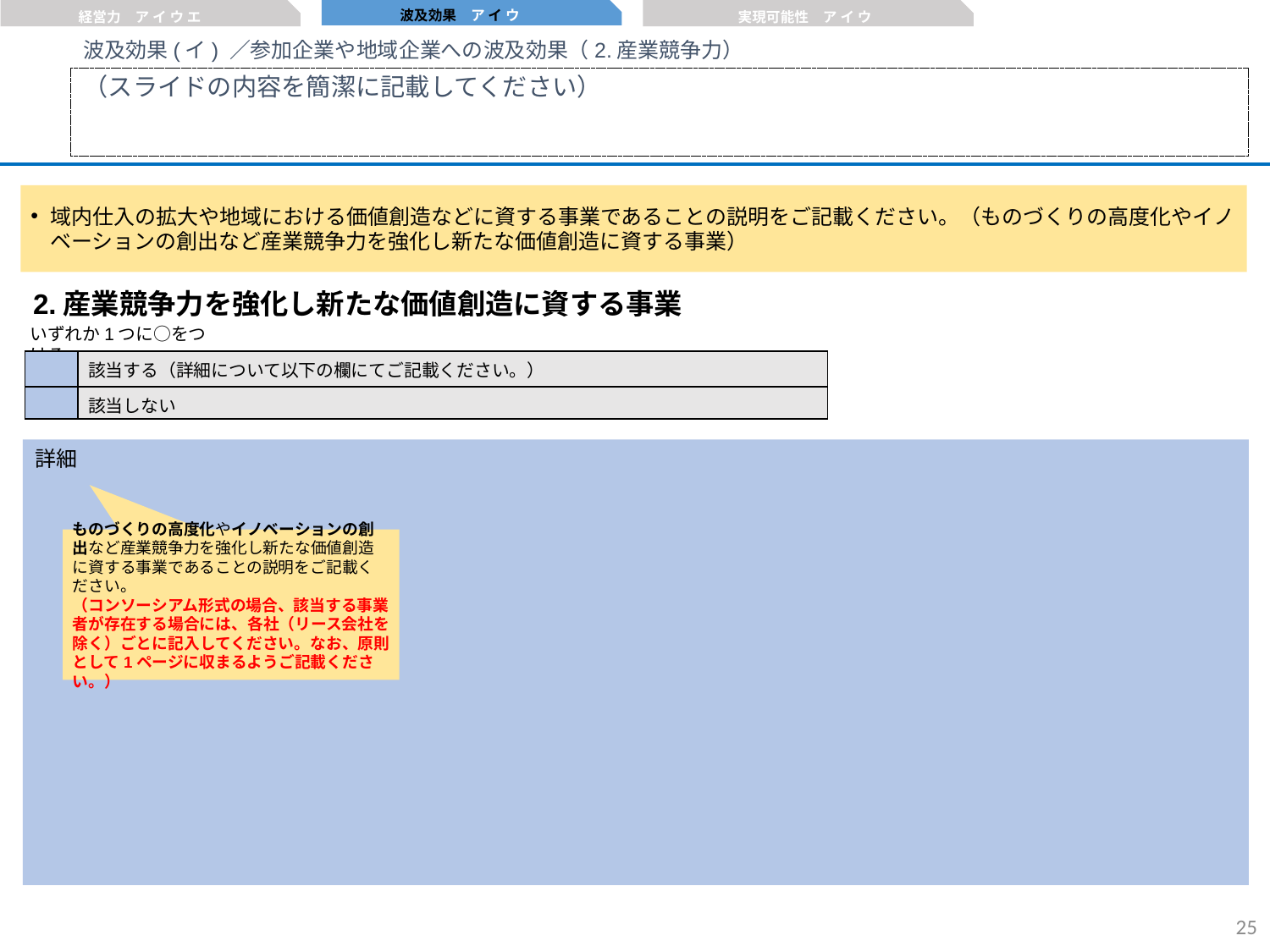

波及効果　ア イ ウ
経営力　ア イ ウ エ
実現可能性　ア イ ウ
波及効果(イ) ／参加企業や地域企業への波及効果（2.産業競争力）
（スライドの内容を簡潔に記載してください）
域内仕入の拡大や地域における価値創造などに資する事業であることの説明をご記載ください。（ものづくりの高度化やイノベーションの創出など産業競争力を強化し新たな価値創造に資する事業）
2.産業競争力を強化し新たな価値創造に資する事業
いずれか1つに○をつける。
|  | 該当する（詳細について以下の欄にてご記載ください。） |
| --- | --- |
|  | 該当しない |
詳細
ものづくりの高度化やイノベーションの創出など産業競争力を強化し新たな価値創造に資する事業であることの説明をご記載ください。
（コンソーシアム形式の場合、該当する事業者が存在する場合には、各社（リース会社を除く）ごとに記入してください。なお、原則として1ページに収まるようご記載ください。）
25